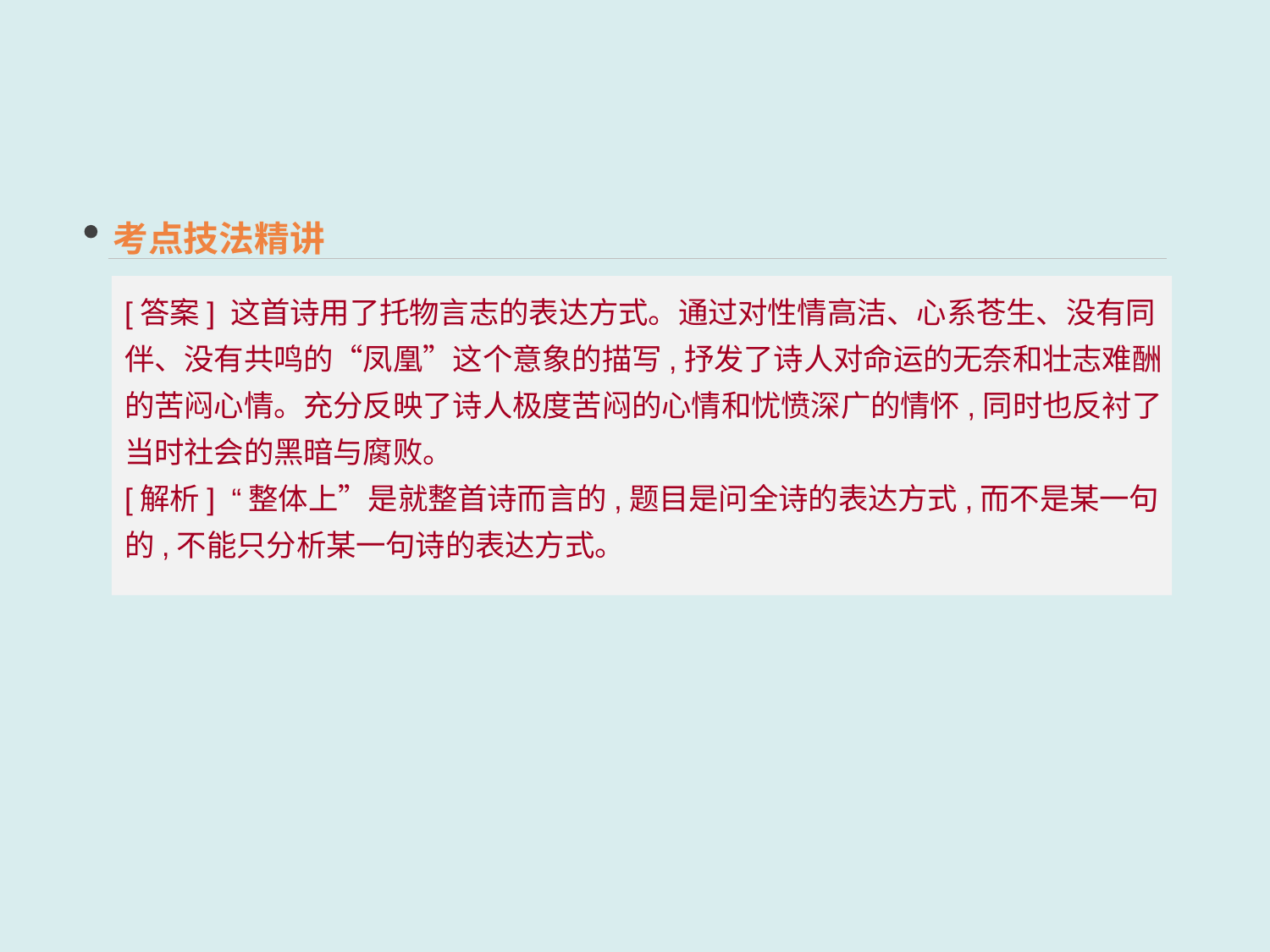

考点技法精讲

[答案] 这首诗用了托物言志的表达方式。通过对性情高洁、心系苍生、没有同伴、没有共鸣的“凤凰”这个意象的描写,抒发了诗人对命运的无奈和壮志难酬的苦闷心情。充分反映了诗人极度苦闷的心情和忧愤深广的情怀,同时也反衬了当时社会的黑暗与腐败。
[解析]  “整体上”是就整首诗而言的,题目是问全诗的表达方式,而不是某一句的,不能只分析某一句诗的表达方式。